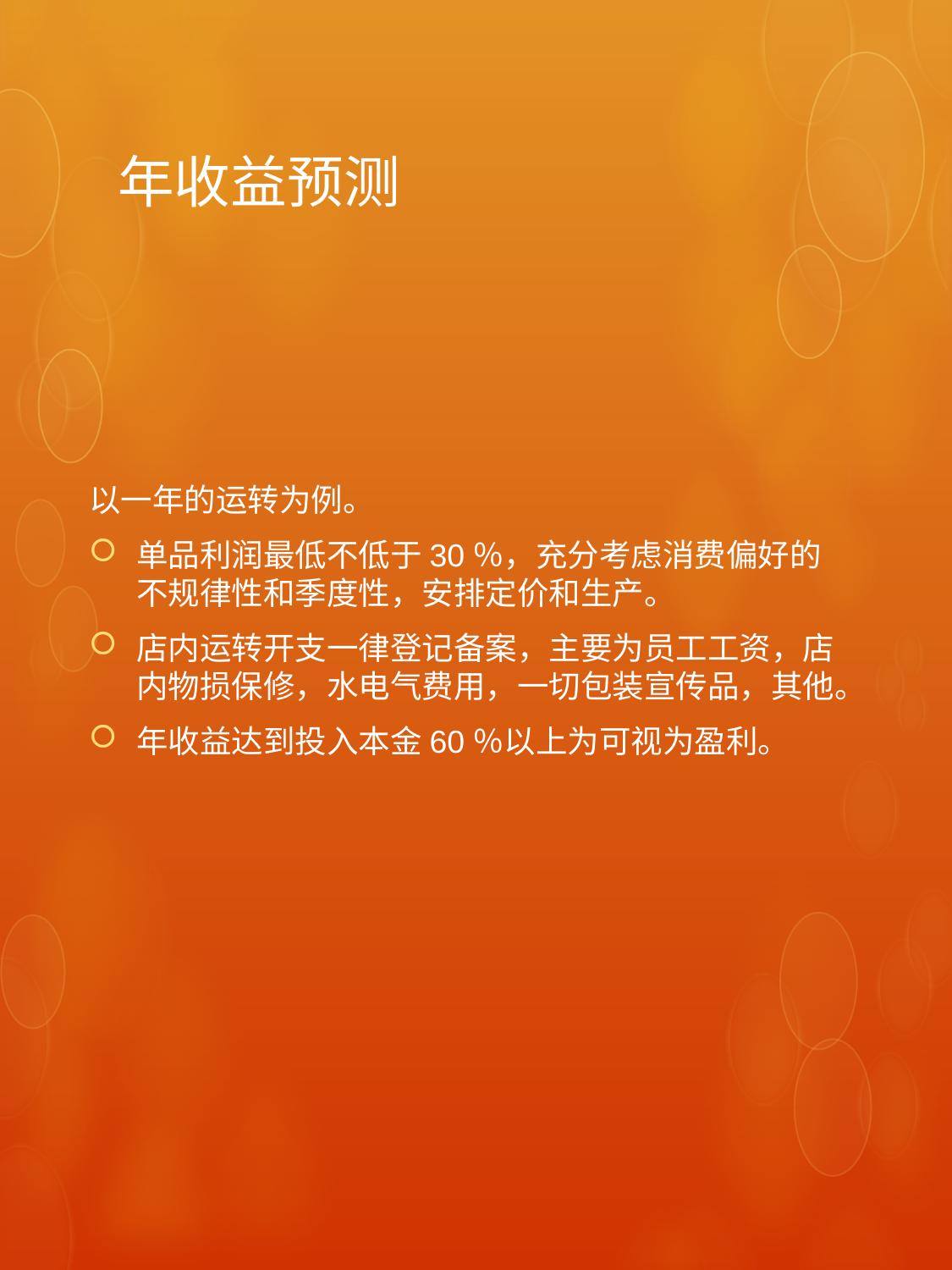

# 年收益预测
以一年的运转为例。
单品利润最低不低于30％，充分考虑消费偏好的不规律性和季度性，安排定价和生产。
店内运转开支一律登记备案，主要为员工工资，店内物损保修，水电气费用，一切包装宣传品，其他。
年收益达到投入本金60％以上为可视为盈利。